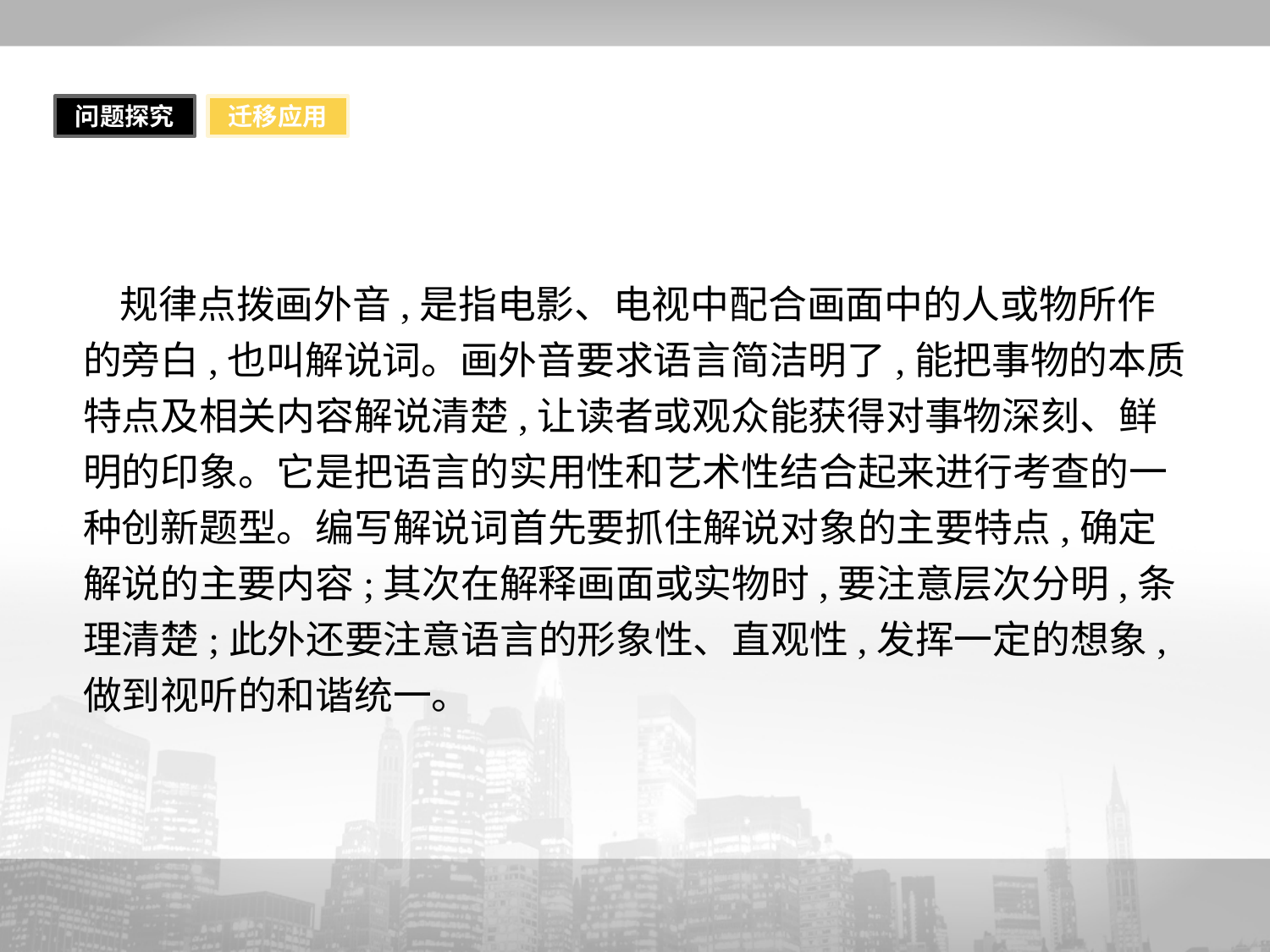

问题探究
迁移应用
规律点拨画外音,是指电影、电视中配合画面中的人或物所作的旁白,也叫解说词。画外音要求语言简洁明了,能把事物的本质特点及相关内容解说清楚,让读者或观众能获得对事物深刻、鲜明的印象。它是把语言的实用性和艺术性结合起来进行考查的一种创新题型。编写解说词首先要抓住解说对象的主要特点,确定解说的主要内容;其次在解释画面或实物时,要注意层次分明,条理清楚;此外还要注意语言的形象性、直观性,发挥一定的想象,做到视听的和谐统一。